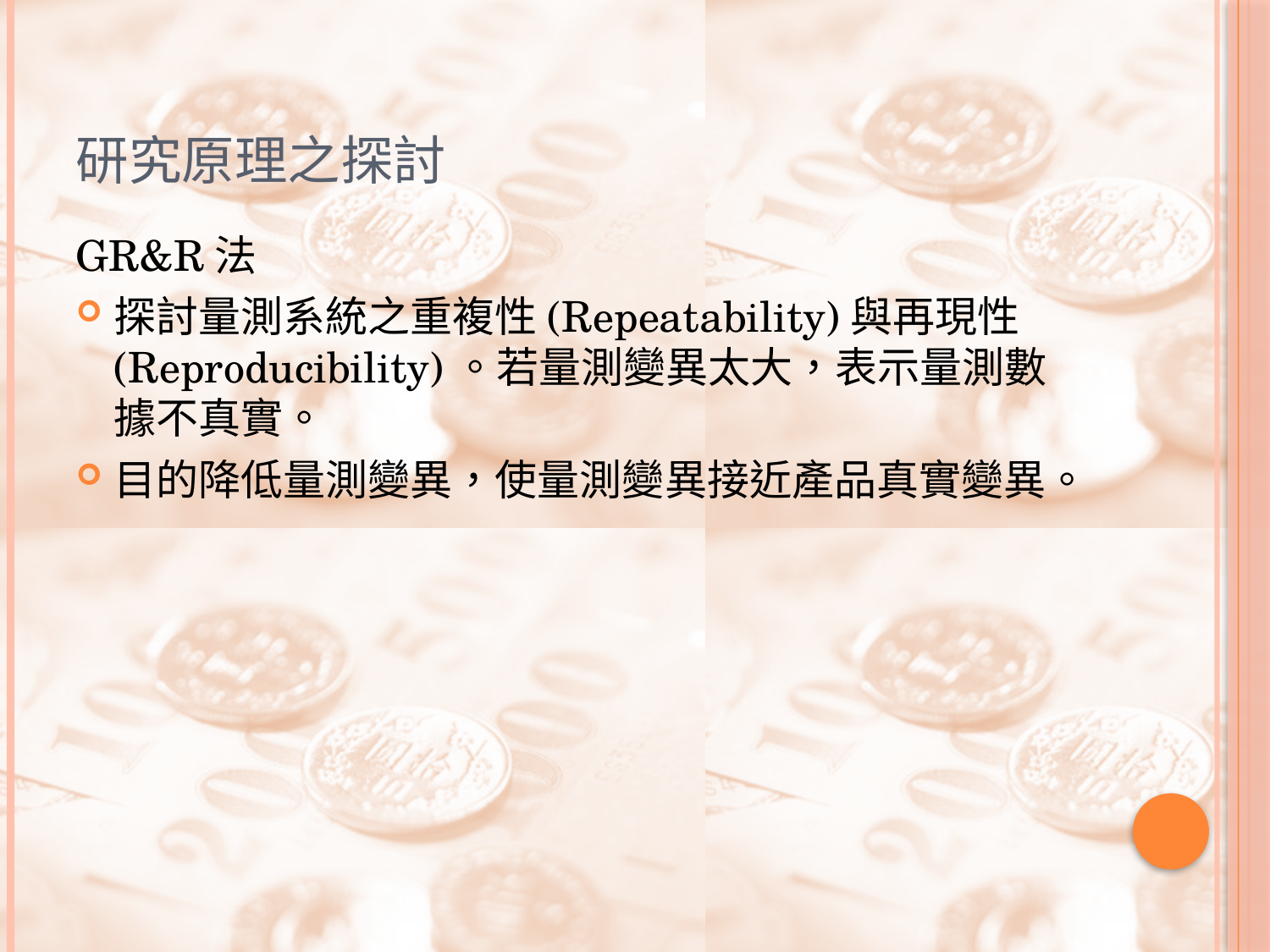

# 研究原理之探討
GR&R法
探討量測系統之重複性(Repeatability)與再現性(Reproducibility)。若量測變異太大，表示量測數據不真實。
目的降低量測變異，使量測變異接近產品真實變異。